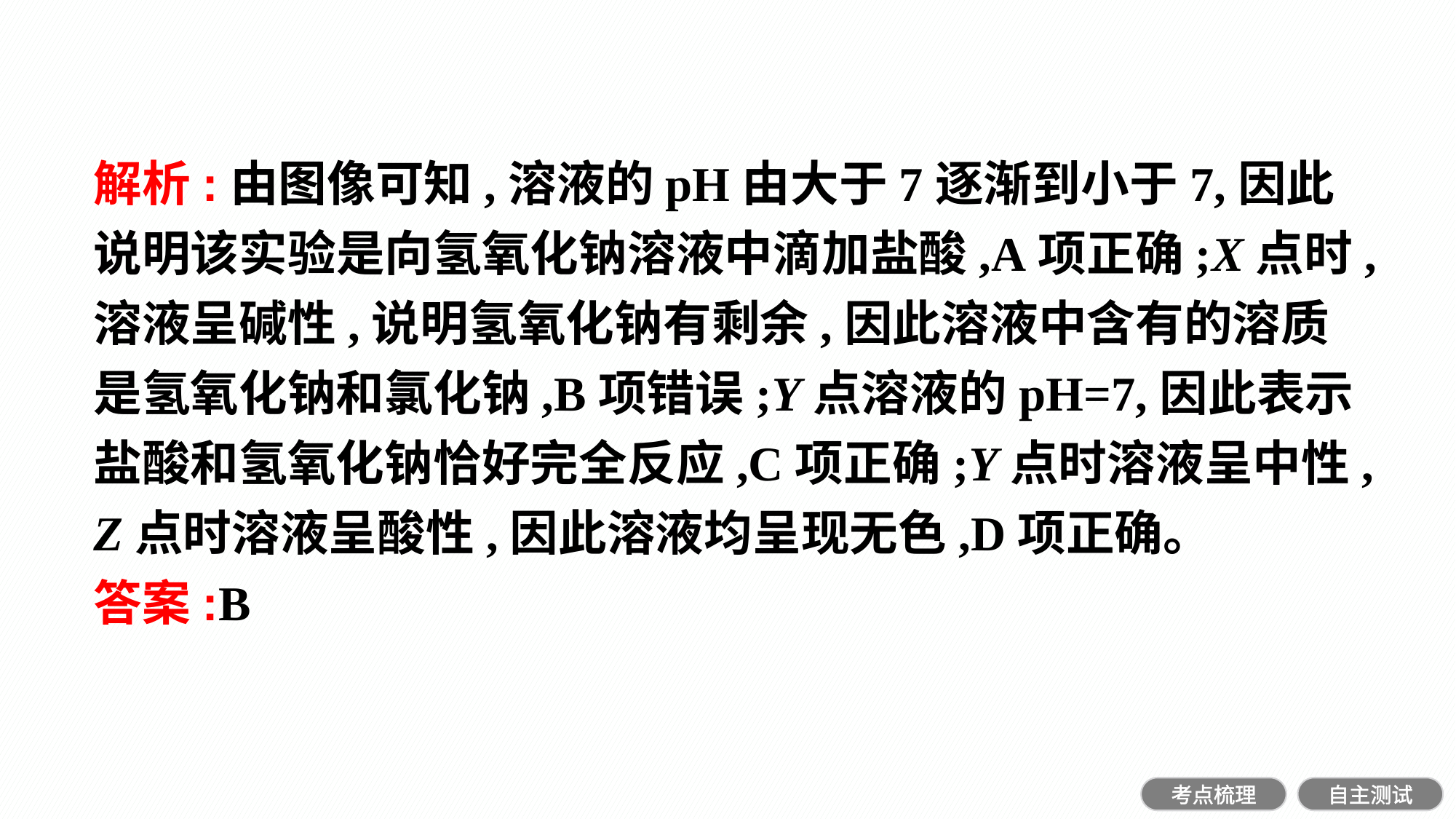

解析:由图像可知,溶液的pH由大于7逐渐到小于7,因此说明该实验是向氢氧化钠溶液中滴加盐酸,A项正确;X点时,溶液呈碱性,说明氢氧化钠有剩余,因此溶液中含有的溶质是氢氧化钠和氯化钠,B项错误;Y点溶液的pH=7,因此表示盐酸和氢氧化钠恰好完全反应,C项正确;Y点时溶液呈中性,Z点时溶液呈酸性,因此溶液均呈现无色,D项正确。
答案:B